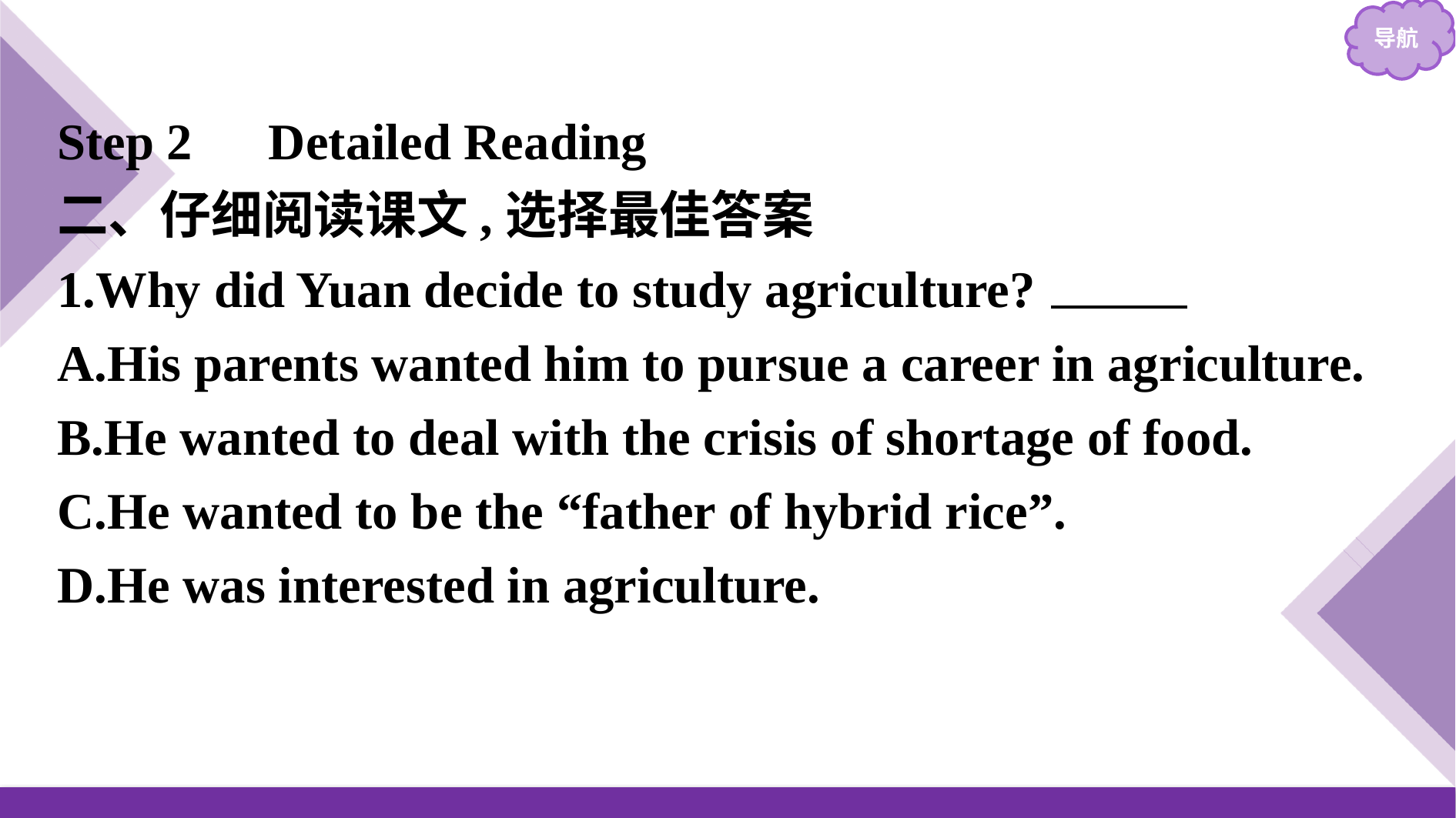

Step 2　Detailed Reading
二、仔细阅读课文,选择最佳答案
1.Why did Yuan decide to study agriculture?　B
A.His parents wanted him to pursue a career in agriculture.
B.He wanted to deal with the crisis of shortage of food.
C.He wanted to be the “father of hybrid rice”.
D.He was interested in agriculture.